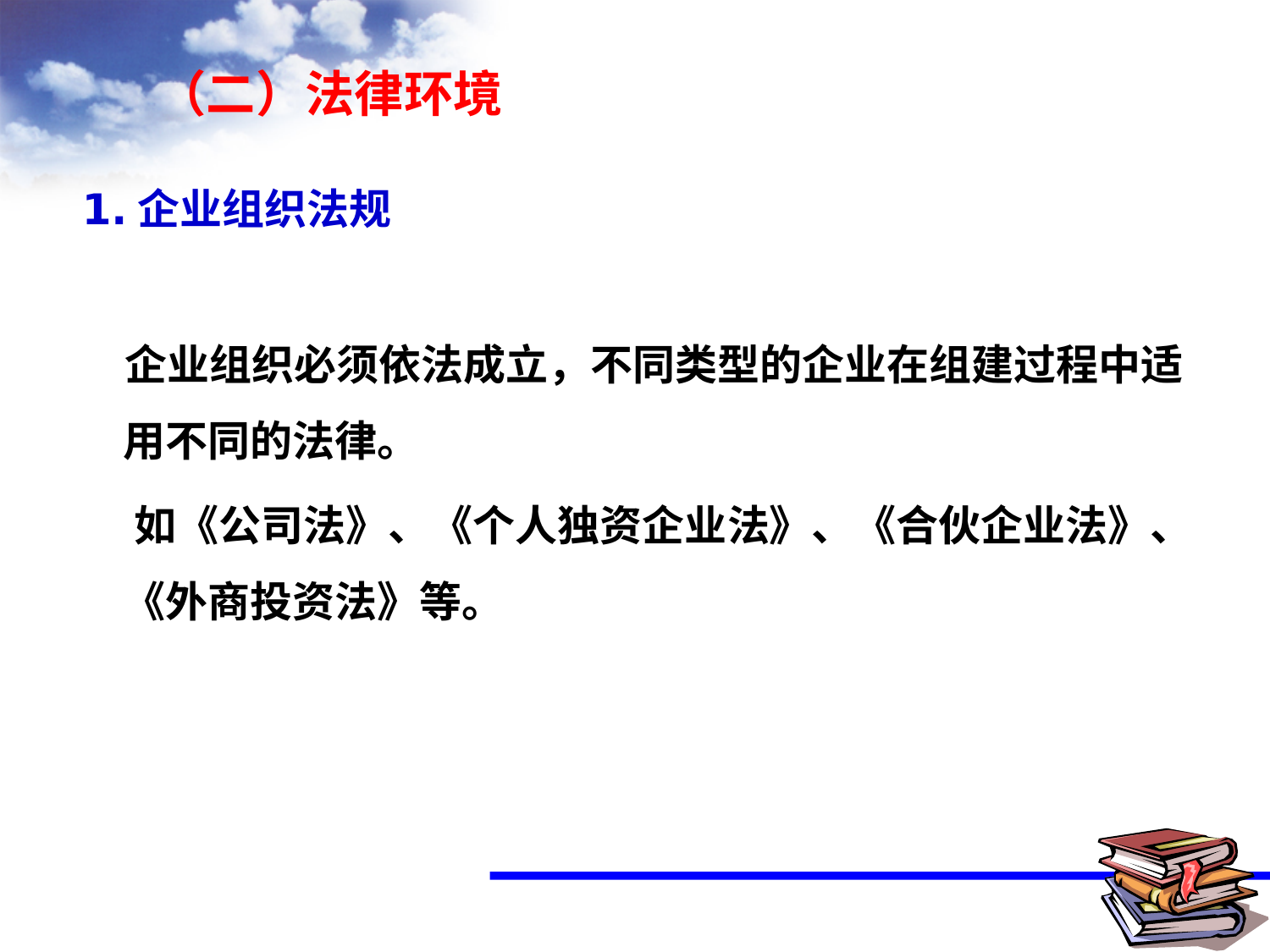

（二）法律环境
   1.企业组织法规
      企业组织必须依法成立，不同类型的企业在组建过程中适用不同的法律。
       如《公司法》、《个人独资企业法》、《合伙企业法》、《外商投资法》等。